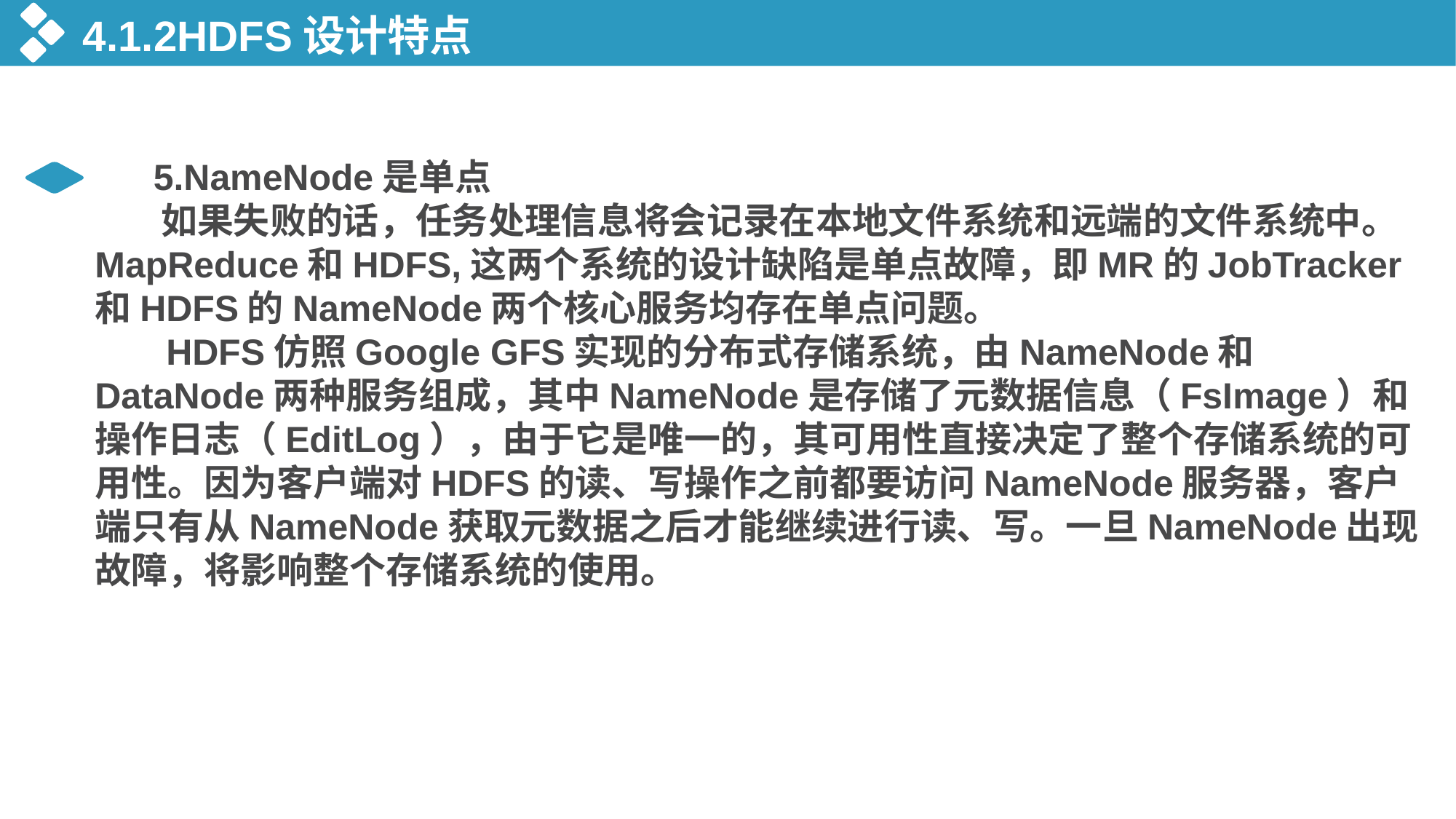

4.1.2HDFS设计特点
       5.NameNode是单点
       如果失败的话，任务处理信息将会记录在本地文件系统和远端的文件系统中。
MapReduce和HDFS,这两个系统的设计缺陷是单点故障，即MR的JobTracker和HDFS的NameNode两个核心服务均存在单点问题。
       HDFS仿照Google GFS实现的分布式存储系统，由NameNode和DataNode两种服务组成，其中NameNode是存储了元数据信息（FsImage）和操作日志（EditLog），由于它是唯一的，其可用性直接决定了整个存储系统的可用性。因为客户端对HDFS的读、写操作之前都要访问NameNode服务器，客户端只有从NameNode获取元数据之后才能继续进行读、写。一旦NameNode出现故障，将影响整个存储系统的使用。